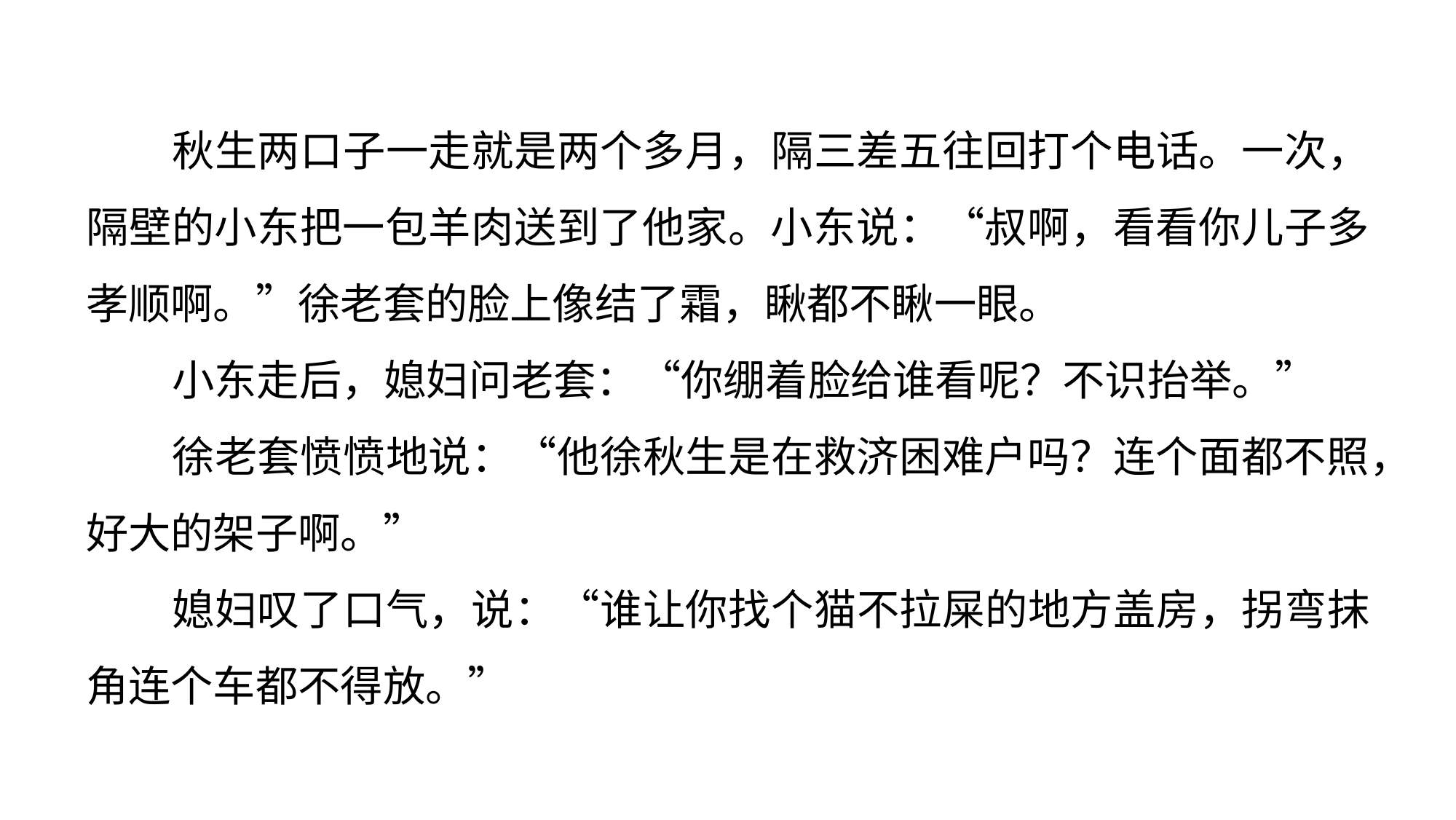

秋生两口子一走就是两个多月，隔三差五往回打个电话。一次，隔壁的小东把一包羊肉送到了他家。小东说：“叔啊，看看你儿子多孝顺啊。”徐老套的脸上像结了霜，瞅都不瞅一眼。
小东走后，媳妇问老套：“你绷着脸给谁看呢？不识抬举。”
徐老套愤愤地说：“他徐秋生是在救济困难户吗？连个面都不照，好大的架子啊。”
媳妇叹了口气，说：“谁让你找个猫不拉屎的地方盖房，拐弯抹角连个车都不得放。”